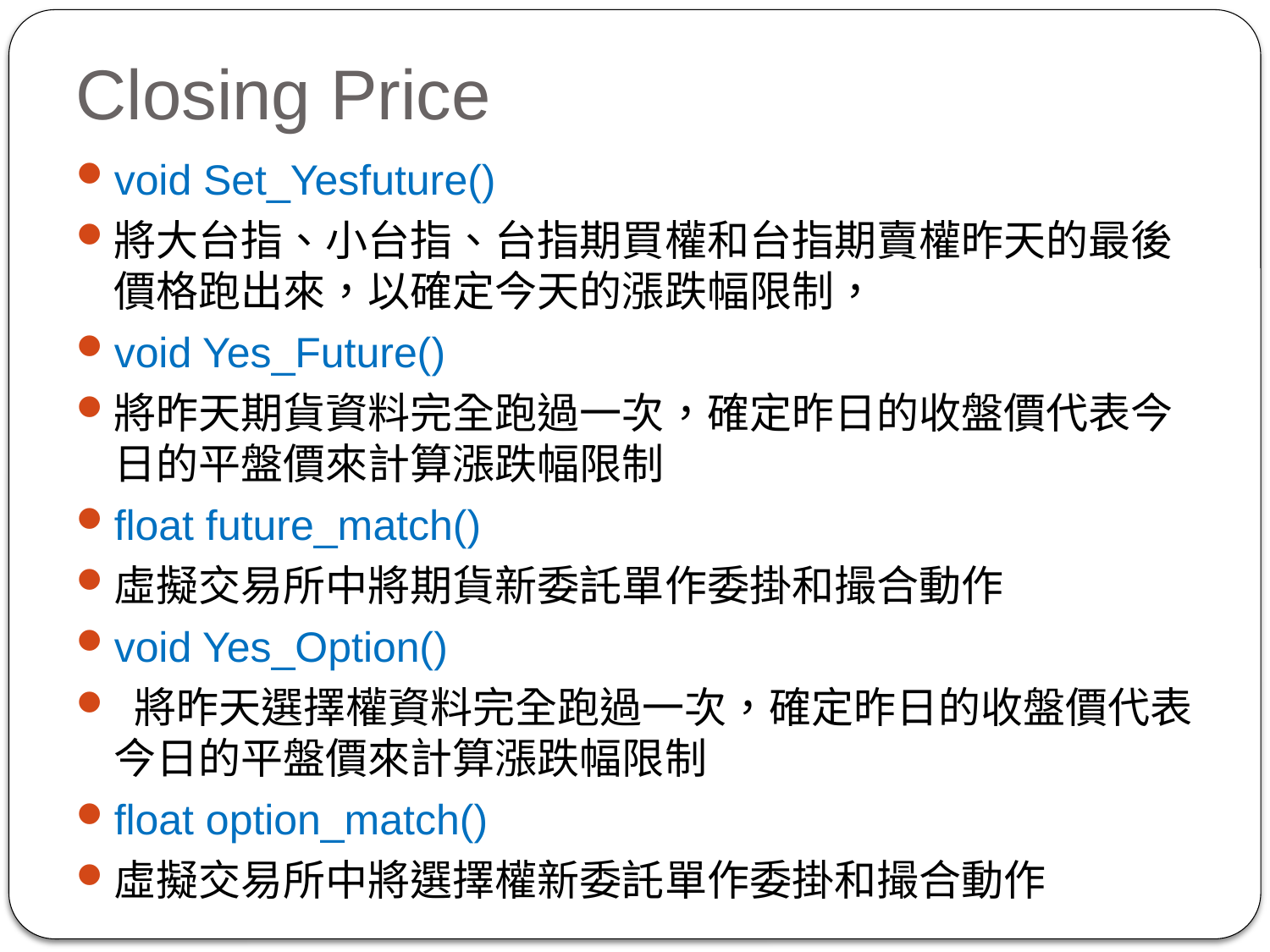

# Closing Price
void Set_Yesfuture()
將大台指、小台指、台指期買權和台指期賣權昨天的最後價格跑出來，以確定今天的漲跌幅限制，
void Yes_Future()
將昨天期貨資料完全跑過一次，確定昨日的收盤價代表今日的平盤價來計算漲跌幅限制
float future_match()
虛擬交易所中將期貨新委託單作委掛和撮合動作
void Yes_Option()
 將昨天選擇權資料完全跑過一次，確定昨日的收盤價代表今日的平盤價來計算漲跌幅限制
float option_match()
虛擬交易所中將選擇權新委託單作委掛和撮合動作